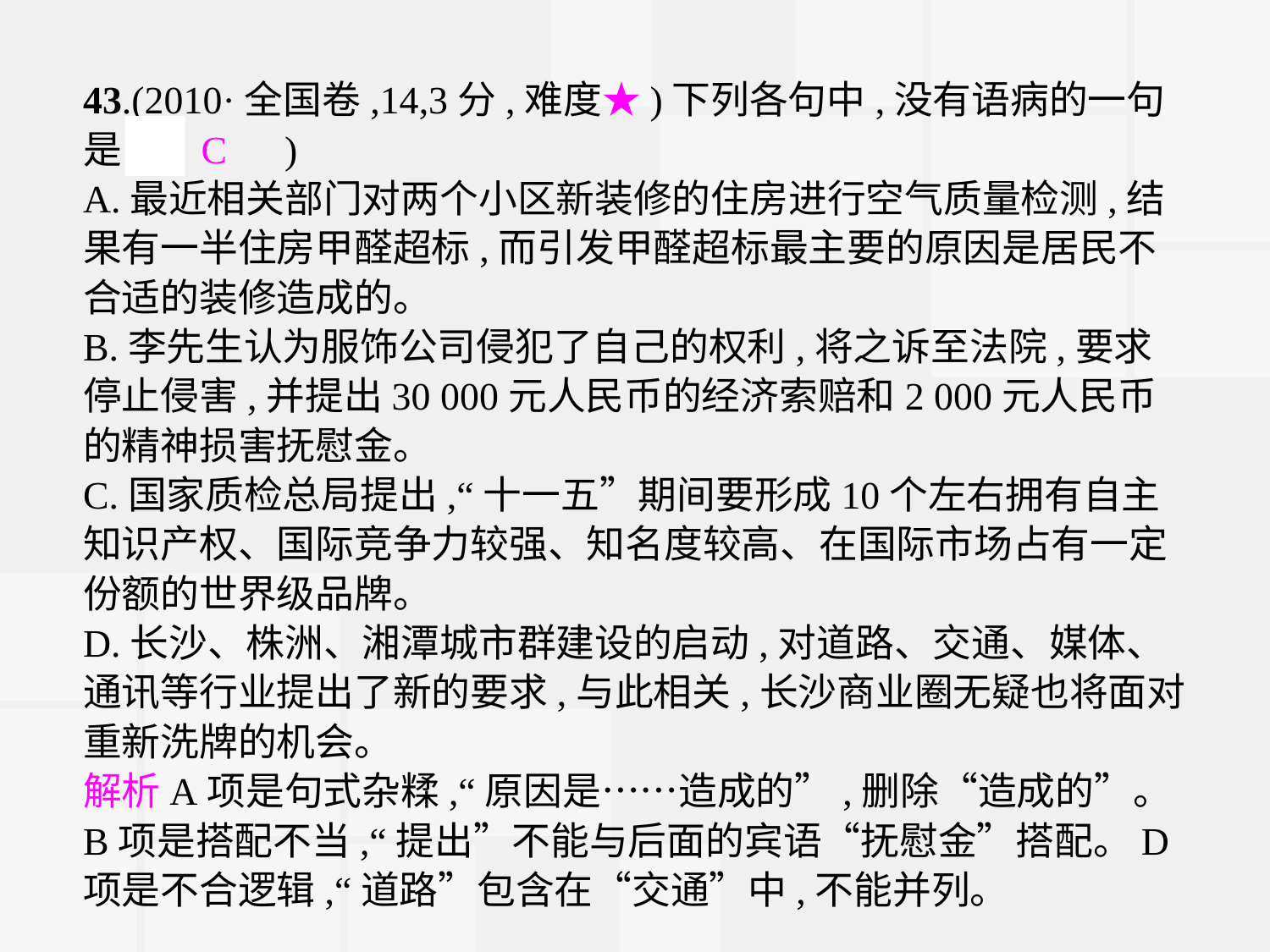

43.(2010·全国卷,14,3分,难度★)下列各句中,没有语病的一句是(　C　)
A.最近相关部门对两个小区新装修的住房进行空气质量检测,结果有一半住房甲醛超标,而引发甲醛超标最主要的原因是居民不合适的装修造成的。
B.李先生认为服饰公司侵犯了自己的权利,将之诉至法院,要求停止侵害,并提出30 000元人民币的经济索赔和2 000元人民币的精神损害抚慰金。
C.国家质检总局提出,“十一五”期间要形成10个左右拥有自主知识产权、国际竞争力较强、知名度较高、在国际市场占有一定份额的世界级品牌。
D.长沙、株洲、湘潭城市群建设的启动,对道路、交通、媒体、通讯等行业提出了新的要求,与此相关,长沙商业圈无疑也将面对重新洗牌的机会。
解析A项是句式杂糅,“原因是……造成的”,删除“造成的”。B项是搭配不当,“提出”不能与后面的宾语“抚慰金”搭配。D项是不合逻辑,“道路”包含在“交通”中,不能并列。